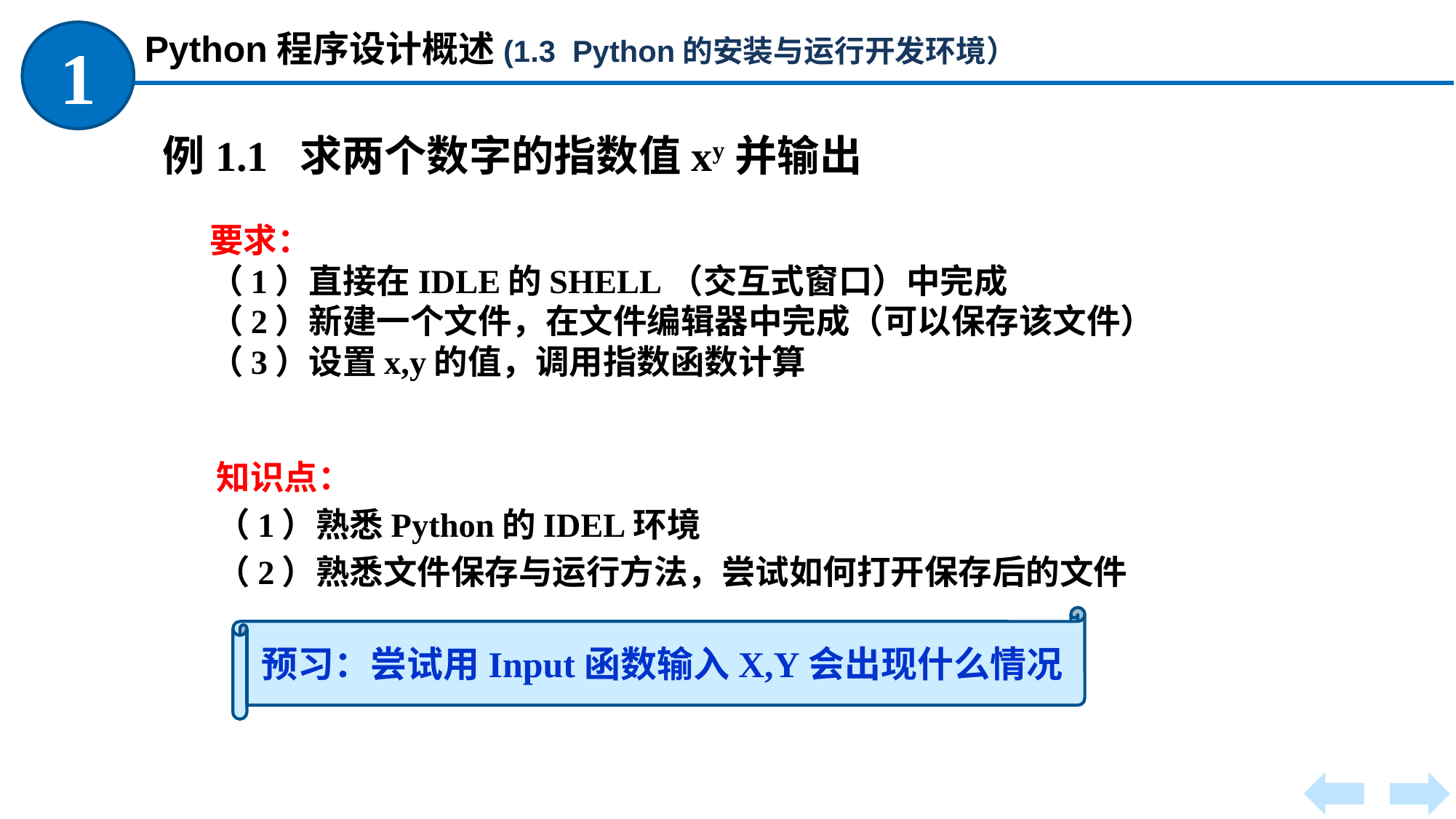

Python程序设计概述(1.3  Python的安装与运行开发环境）
1
例1.1  求两个数字的指数值xy并输出
要求：
（1）直接在IDLE的SHELL（交互式窗口）中完成
（2）新建一个文件，在文件编辑器中完成（可以保存该文件）
（3）设置x,y的值，调用指数函数计算

知识点：
（1）熟悉Python的IDEL环境
（2）熟悉文件保存与运行方法，尝试如何打开保存后的文件
预习：尝试用Input函数输入X,Y会出现什么情况